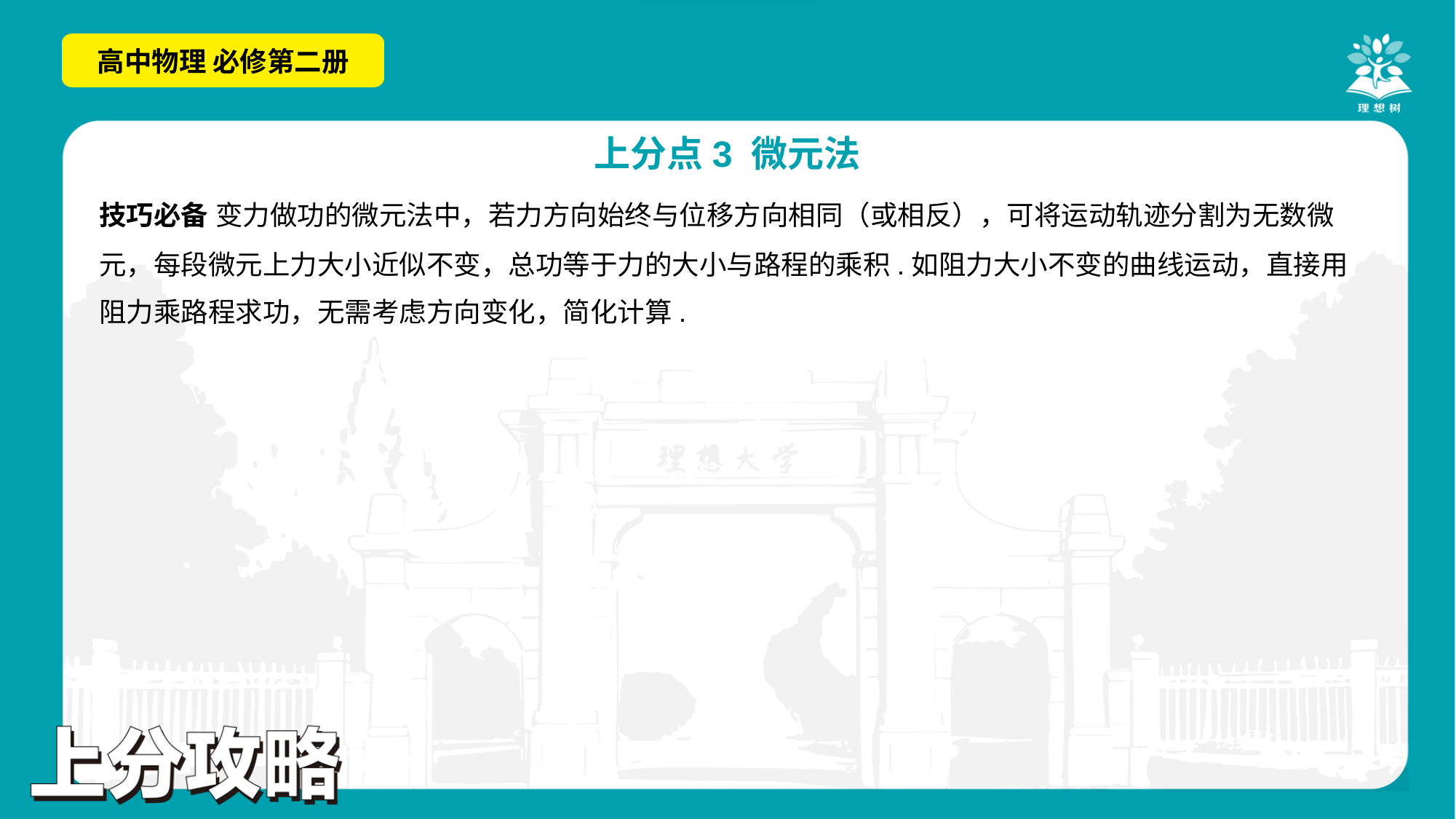

技巧必备 变力做功的微元法中，若力方向始终与位移方向相同（或相反），可将运动轨迹分割为无数微
元，每段微元上力大小近似不变，总功等于力的大小与路程的乘积.如阻力大小不变的曲线运动，直接用
阻力乘路程求功，无需考虑方向变化，简化计算.